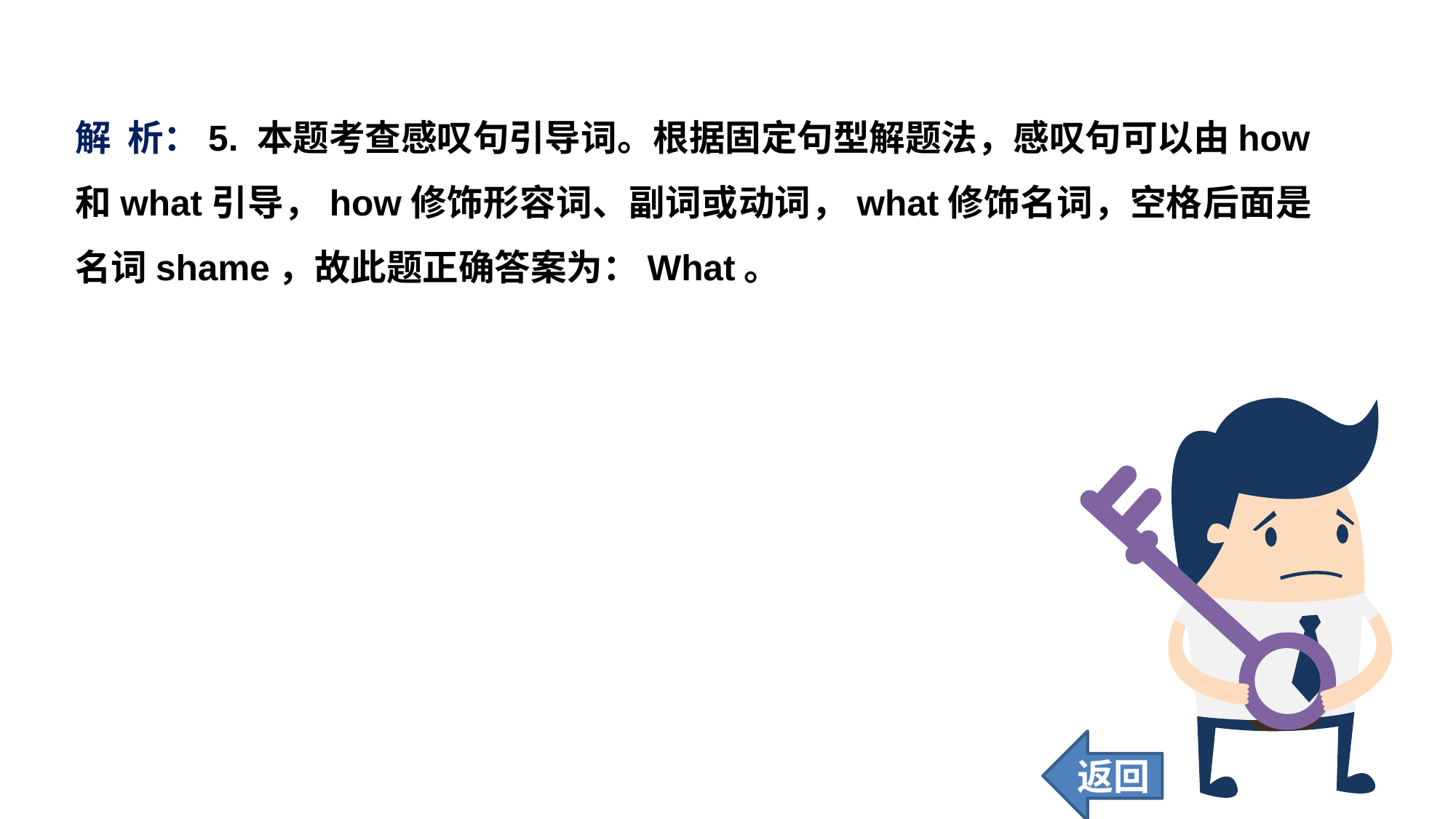

解  析：5. 本题考查感叹句引导词。根据固定句型解题法，感叹句可以由how和what引导，how修饰形容词、副词或动词，what修饰名词，空格后面是名词shame，故此题正确答案为：What。

返回
199